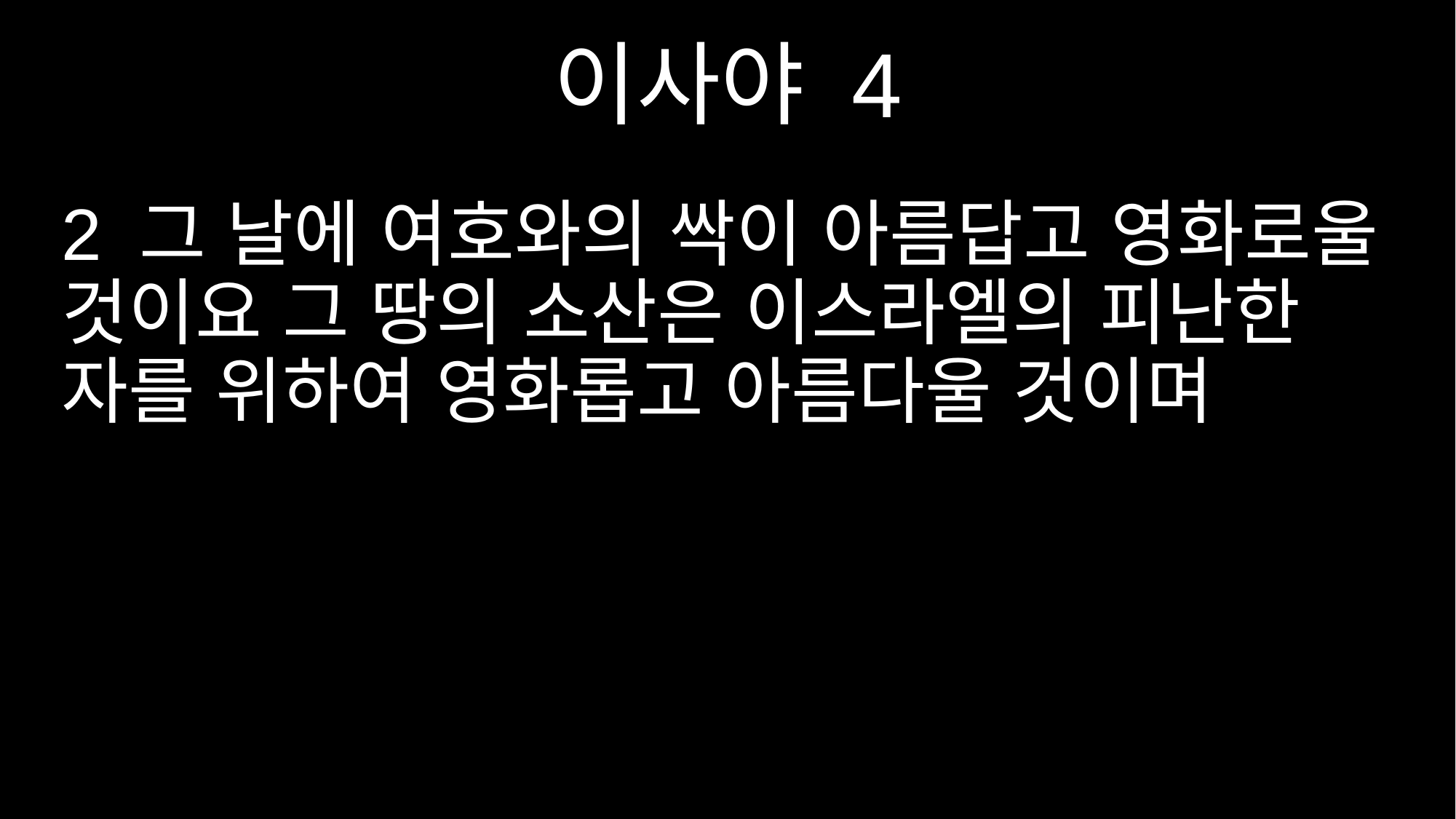

이사야 4
2 그 날에 여호와의 싹이 아름답고 영화로울 것이요 그 땅의 소산은 이스라엘의 피난한 자를 위하여 영화롭고 아름다울 것이며